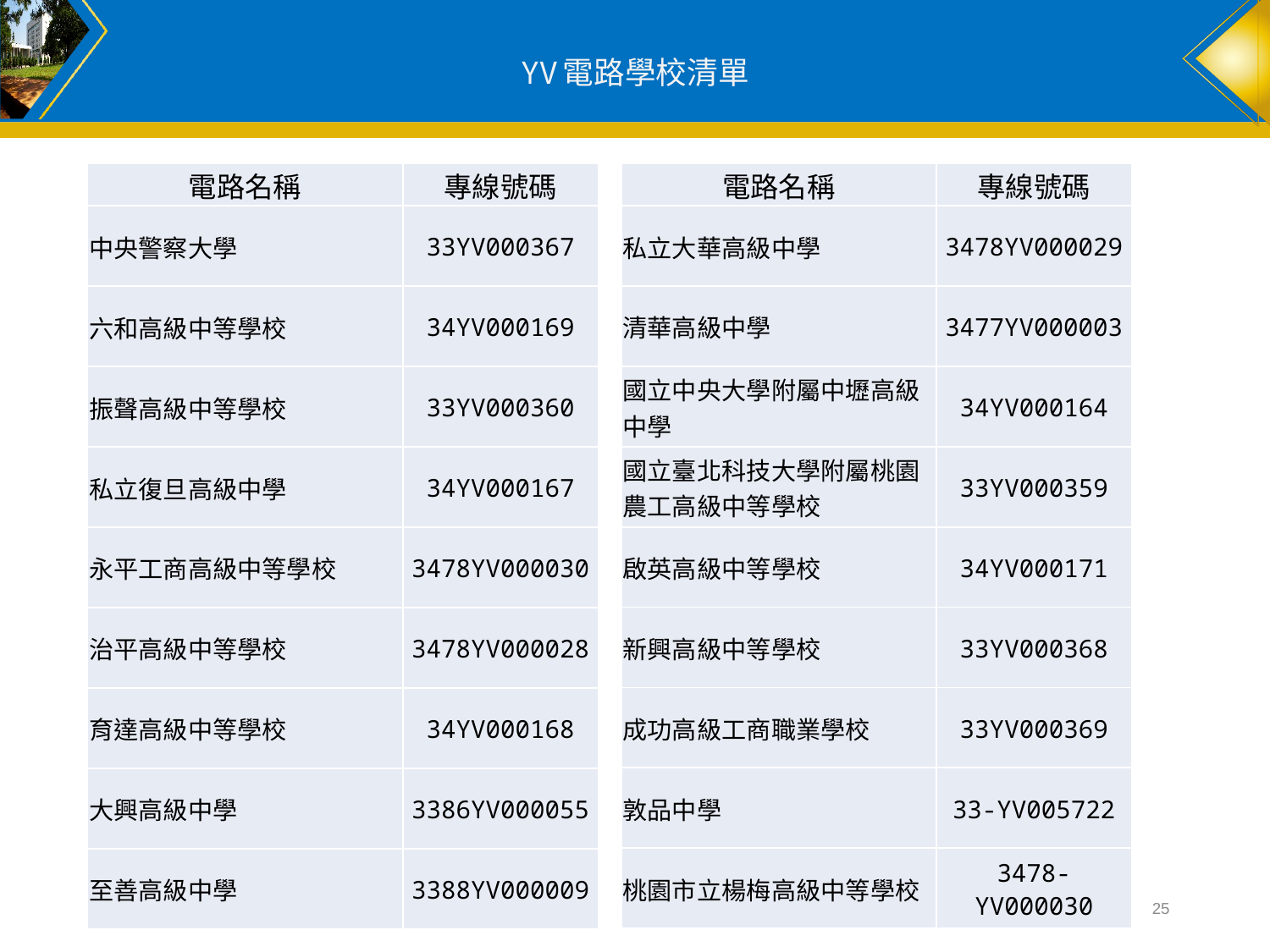

# YV電路學校清單
| 電路名稱 | 專線號碼 |
| --- | --- |
| 私立大華高級中學 | 3478YV000029 |
| 清華高級中學 | 3477YV000003 |
| 國立中央大學附屬中壢高級中學 | 34YV000164 |
| 國立臺北科技大學附屬桃園農工高級中等學校 | 33YV000359 |
| 啟英高級中等學校 | 34YV000171 |
| 新興高級中等學校 | 33YV000368 |
| 成功高級工商職業學校 | 33YV000369 |
| 敦品中學 | 33-YV005722 |
| 桃園市立楊梅高級中等學校 | 3478-YV000030 |
| 電路名稱 | 專線號碼 |
| --- | --- |
| 中央警察大學 | 33YV000367 |
| 六和高級中等學校 | 34YV000169 |
| 振聲高級中等學校 | 33YV000360 |
| 私立復旦高級中學 | 34YV000167 |
| 永平工商高級中等學校 | 3478YV000030 |
| 治平高級中等學校 | 3478YV000028 |
| 育達高級中等學校 | 34YV000168 |
| 大興高級中學 | 3386YV000055 |
| 至善高級中學 | 3388YV000009 |
25